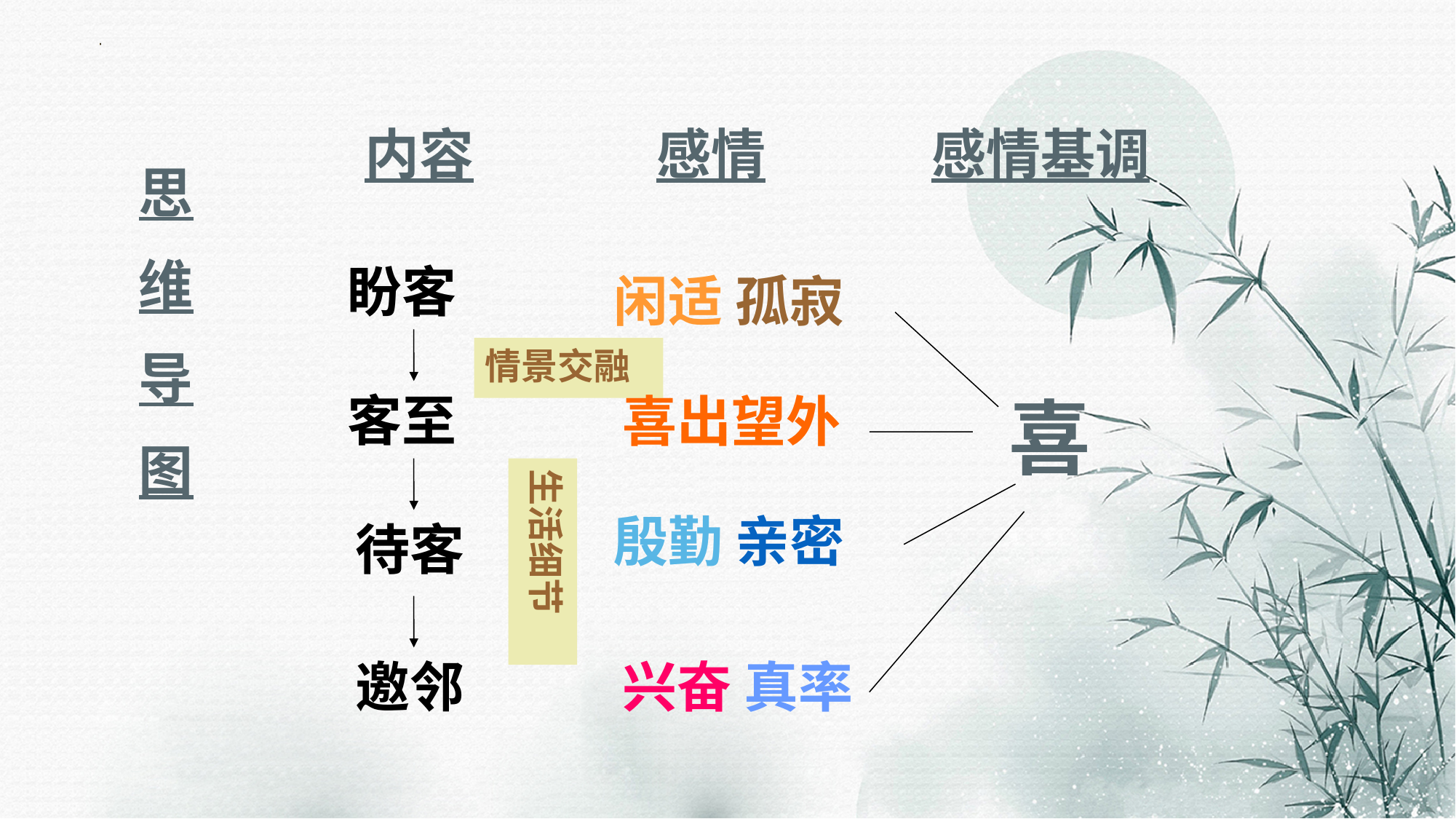

内容
感情
感情基调
思
维
导
图
盼客
闲适 孤寂

情景交融
客至
喜
喜出望外

生活细节

殷勤 亲密
待客

邀邻
兴奋 真率